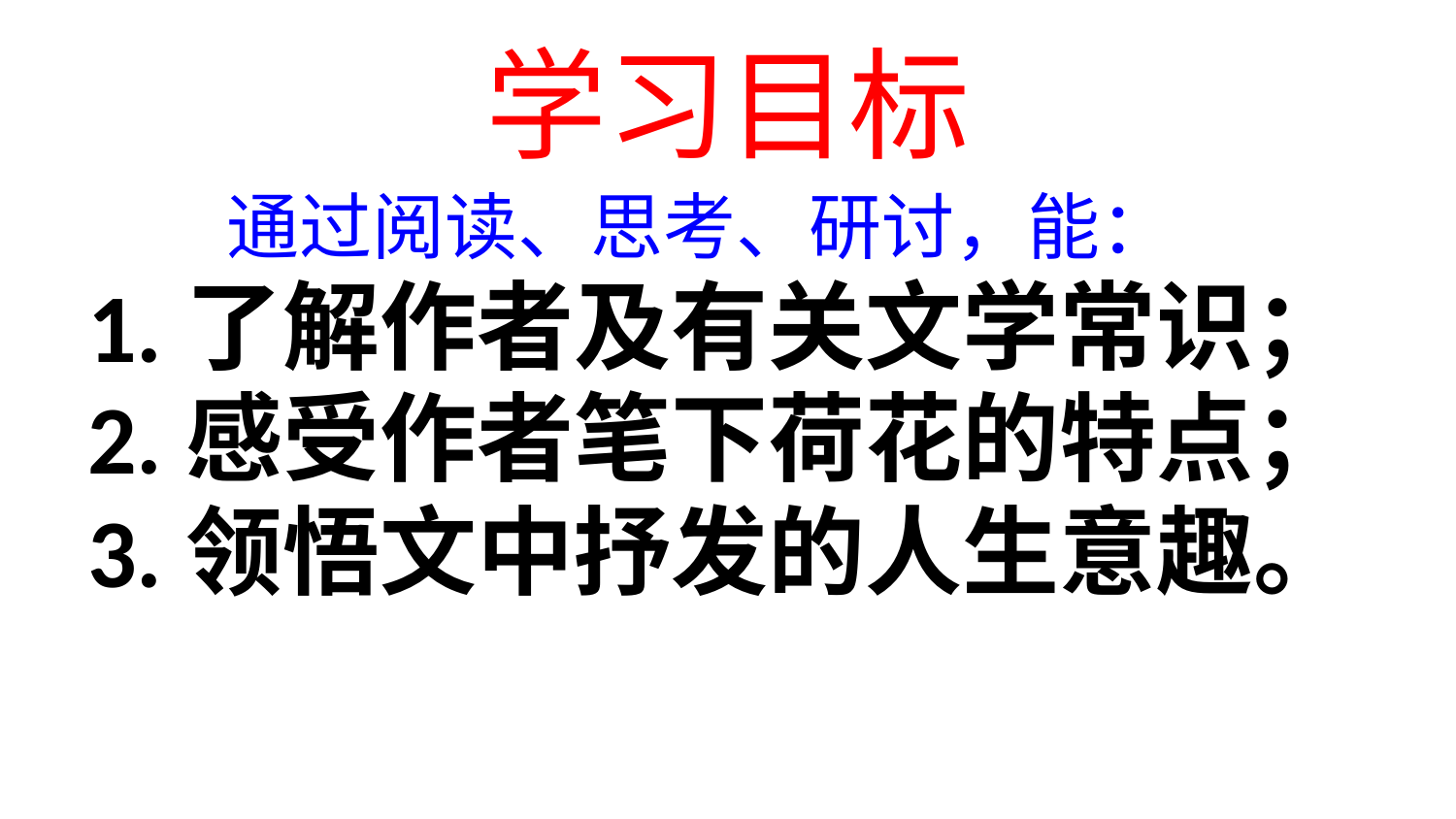

# 学习目标
          通过阅读、思考、研讨，能：
1.了解作者及有关文学常识；
2.感受作者笔下荷花的特点；
3.领悟文中抒发的人生意趣。